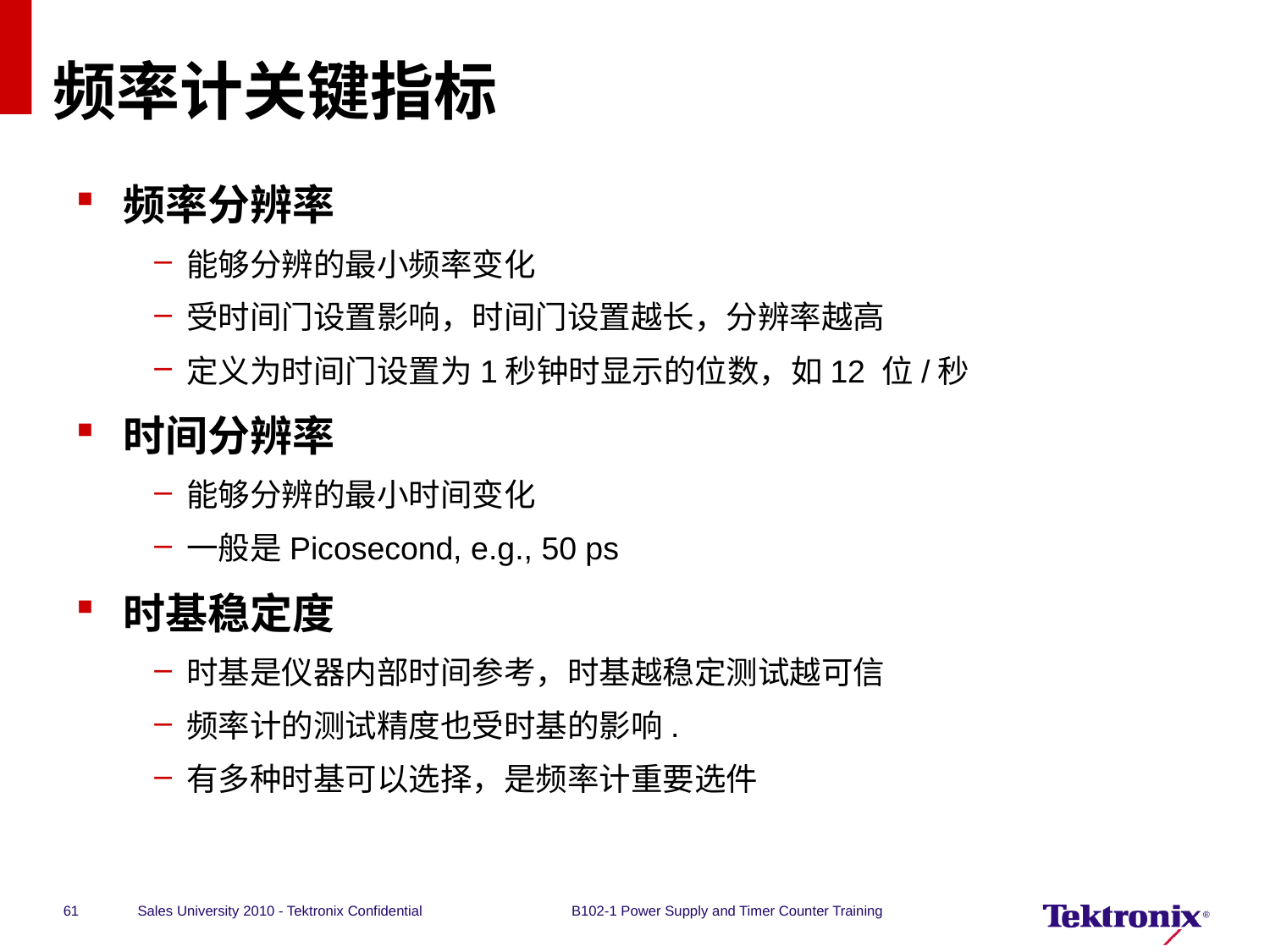

频率计关键指标
频率分辨率
能够分辨的最小频率变化
受时间门设置影响，时间门设置越长，分辨率越高
定义为时间门设置为1秒钟时显示的位数，如12 位/秒
时间分辨率
能够分辨的最小时间变化
一般是Picosecond, e.g., 50 ps
时基稳定度
时基是仪器内部时间参考，时基越稳定测试越可信
频率计的测试精度也受时基的影响.
有多种时基可以选择，是频率计重要选件
61
Sales University 2010 - Tektronix Confidential
B102-1 Power Supply and Timer Counter Training